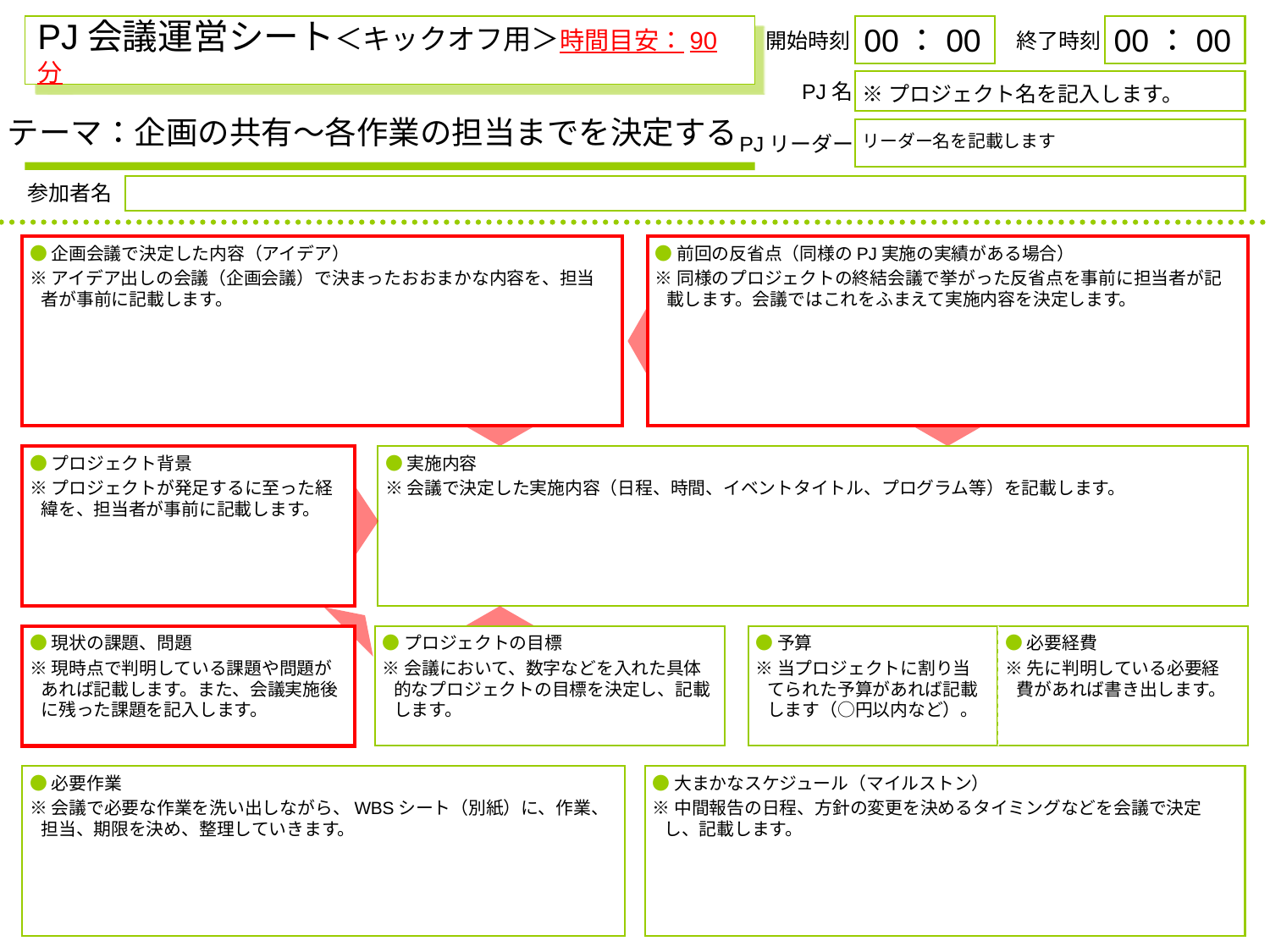

# PJ会議運営シート＜キックオフ用＞時間目安：90分
00：00
00：00
開始時刻
終了時刻
※プロジェクト名を記入します。
PJ名
テーマ：企画の共有～各作業の担当までを決定する
リーダー名を記載します
PJリーダー

参加者名

●企画会議で決定した内容（アイデア）
※アイデア出しの会議（企画会議）で決まったおおまかな内容を、担当者が事前に記載します。
●前回の反省点（同様のPJ実施の実績がある場合）
※同様のプロジェクトの終結会議で挙がった反省点を事前に担当者が記載します。会議ではこれをふまえて実施内容を決定します。

●プロジェクト背景
※プロジェクトが発足するに至った経緯を、担当者が事前に記載します。
●実施内容
※会議で決定した実施内容（日程、時間、イベントタイトル、プログラム等）を記載します。

●現状の課題、問題
※現時点で判明している課題や問題があれば記載します。また、会議実施後に残った課題を記入します。
●プロジェクトの目標
※会議において、数字などを入れた具体的なプロジェクトの目標を決定し、記載します。
●予算
※当プロジェクトに割り当てられた予算があれば記載します（○円以内など）。
●必要経費
※先に判明している必要経費があれば書き出します。

●必要作業
※会議で必要な作業を洗い出しながら、WBSシート（別紙）に、作業、担当、期限を決め、整理していきます。
●大まかなスケジュール（マイルストン）
※中間報告の日程、方針の変更を決めるタイミングなどを会議で決定し、記載します。